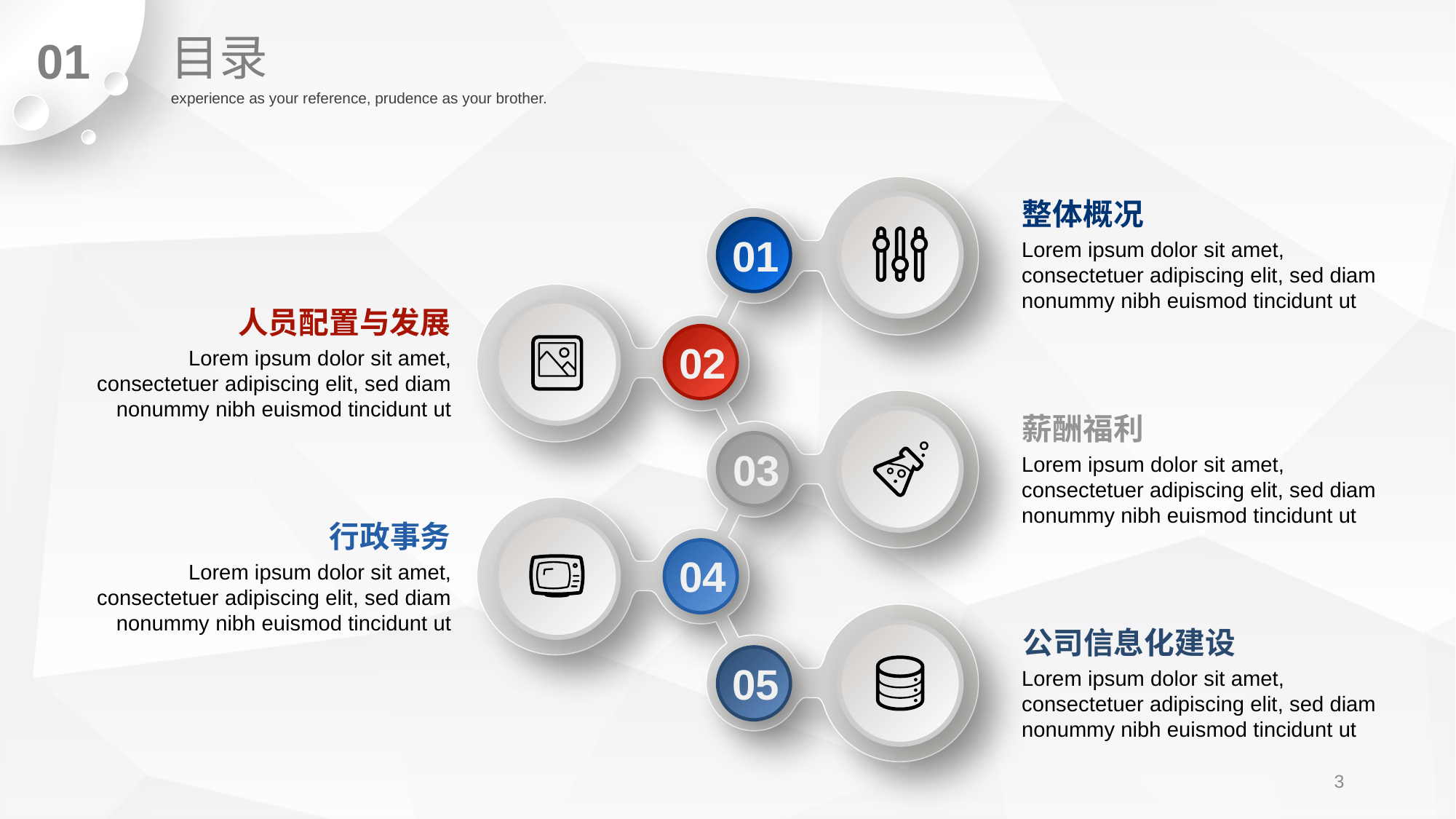

目录
01

experience as your reference, prudence as your brother.

01

02

03

04

05

整体概况
Lorem ipsum dolor sit amet, consectetuer adipiscing elit, sed diam nonummy nibh euismod tincidunt ut
人员配置与发展
Lorem ipsum dolor sit amet, consectetuer adipiscing elit, sed diam nonummy nibh euismod tincidunt ut
薪酬福利
Lorem ipsum dolor sit amet, consectetuer adipiscing elit, sed diam nonummy nibh euismod tincidunt ut
行政事务
Lorem ipsum dolor sit amet, consectetuer adipiscing elit, sed diam nonummy nibh euismod tincidunt ut
公司信息化建设
Lorem ipsum dolor sit amet, consectetuer adipiscing elit, sed diam nonummy nibh euismod tincidunt ut
3